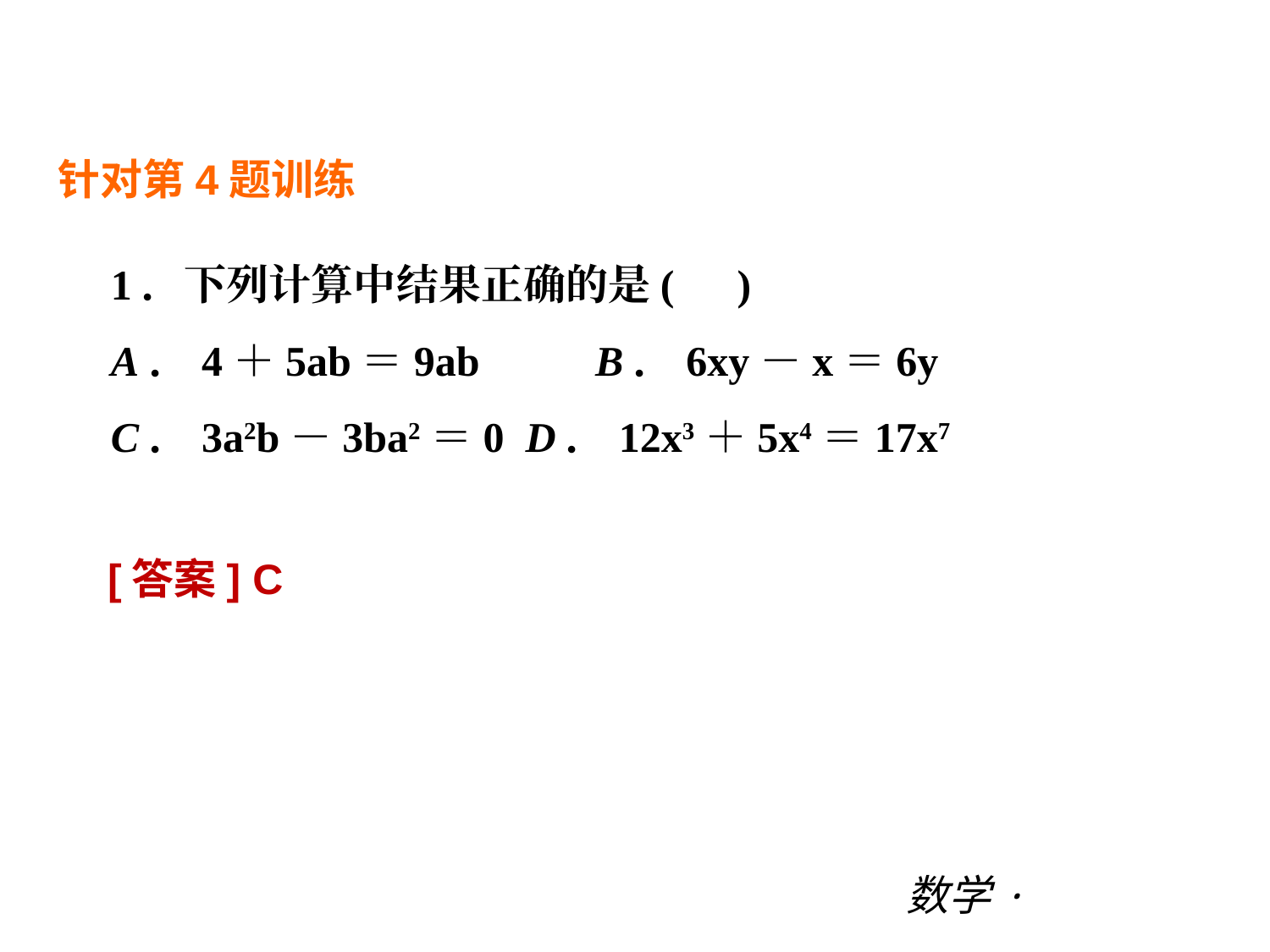

阶段综合测试三(期中二)
针对第4题训练
1．下列计算中结果正确的是(　)
A．4＋5ab＝9ab　　 B．6xy－x＝6y
C．3a2b－3ba2＝0  D．12x3＋5x4＝17x7
[答案] C
数学·新课标（BS）